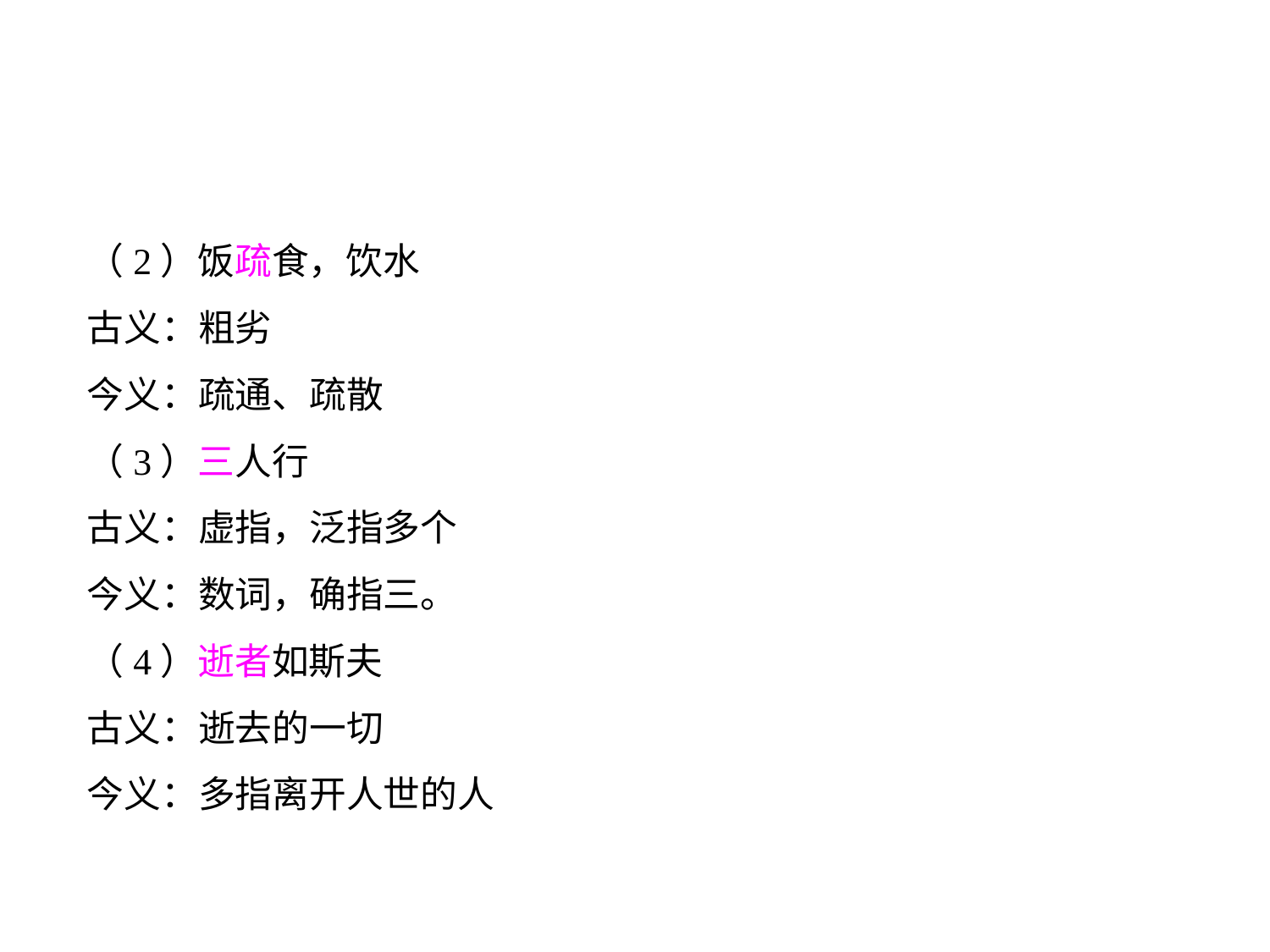

（2）饭疏食，饮水
古义：粗劣
今义：疏通、疏散
（3）三人行
古义：虚指，泛指多个
今义：数词，确指三。
（4）逝者如斯夫
古义：逝去的一切
今义：多指离开人世的人